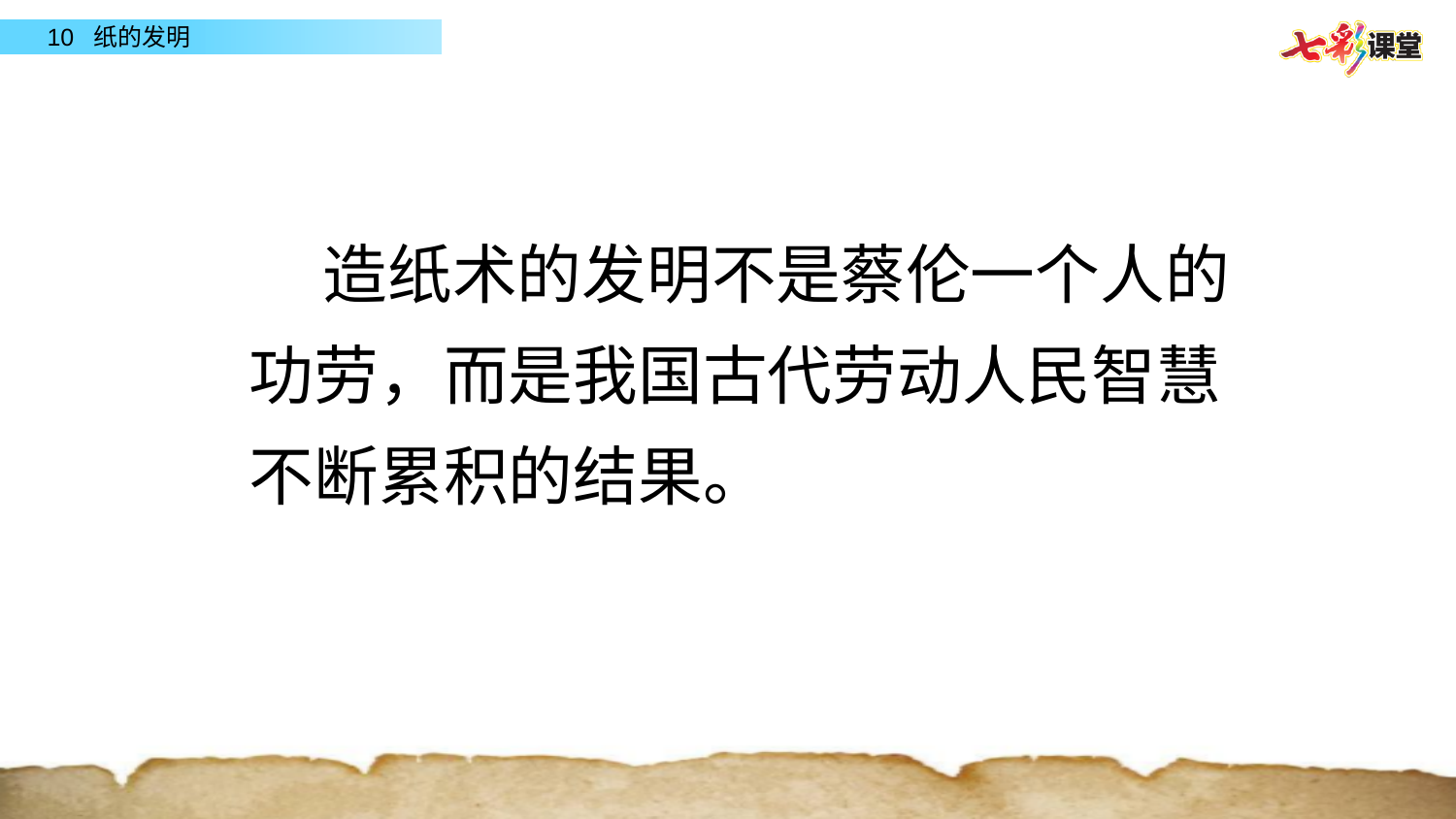

造纸术的发明不是蔡伦一个人的功劳，而是我国古代劳动人民智慧不断累积的结果。